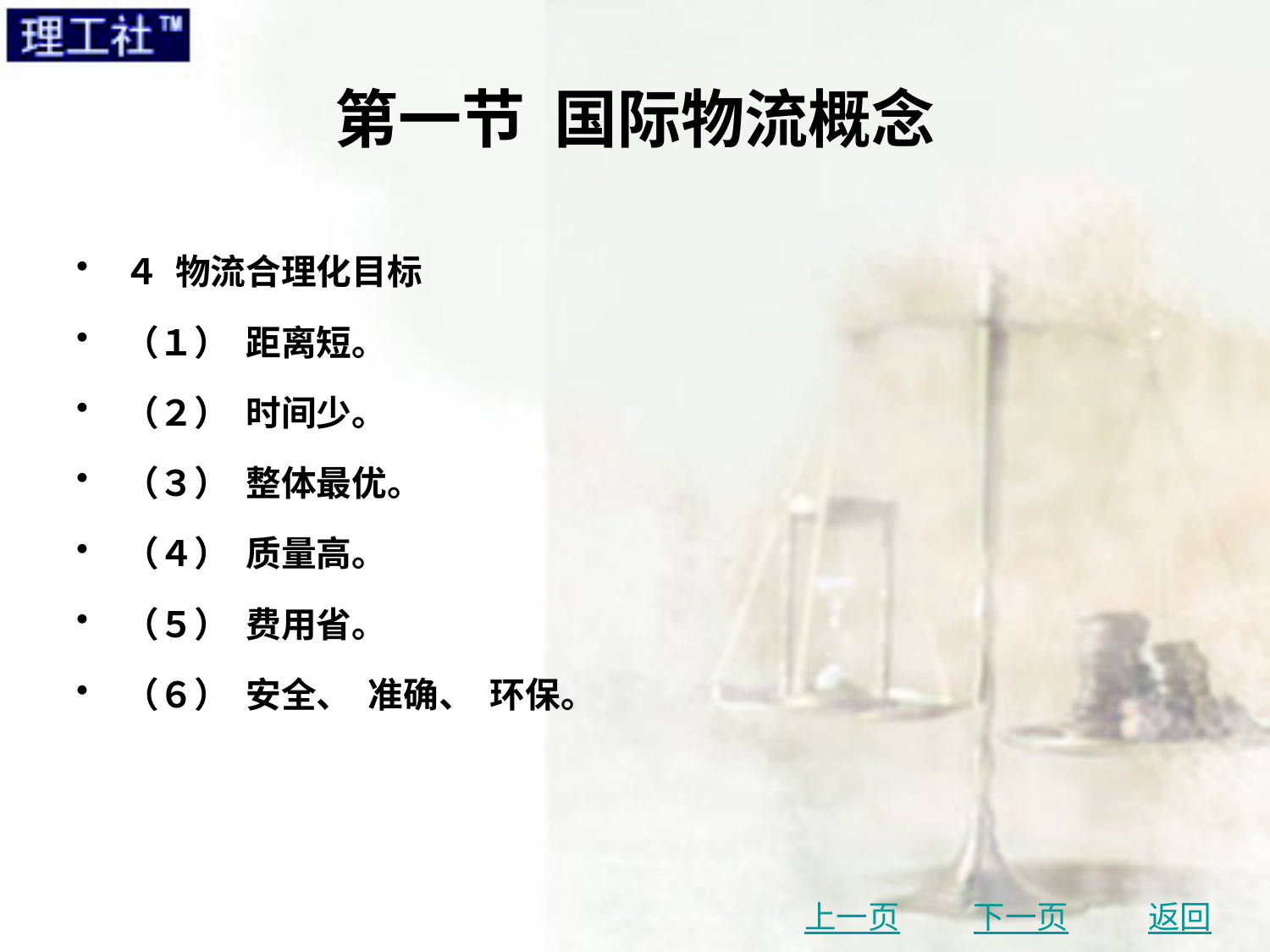

# 第一节  国际物流概念
４  物流合理化目标
（１）  距离短。
（２）  时间少。
（３）  整体最优。
（４）  质量高。
（５）  费用省。
（６）  安全、  准确、  环保。

上一页
下一页
返回